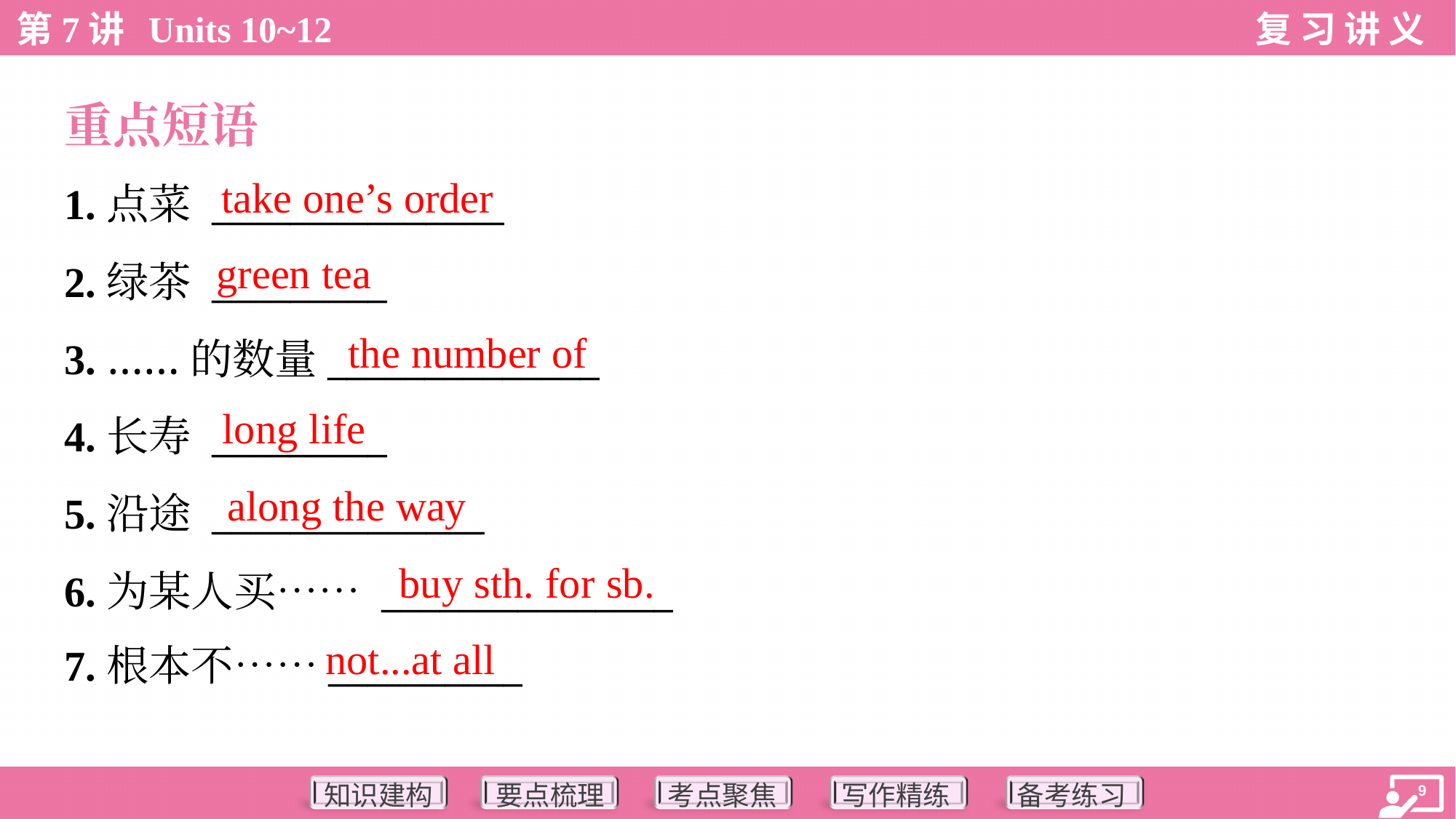

重点短语
take one’s order
1.点菜 _______________
2.绿茶 _________
3. ……的数量______________
4.长寿 _________
5.沿途 ______________
6.为某人买…… _______________
7.根本不……__________
green tea
the number of
long life
along the way
buy sth. for sb.
not...at all